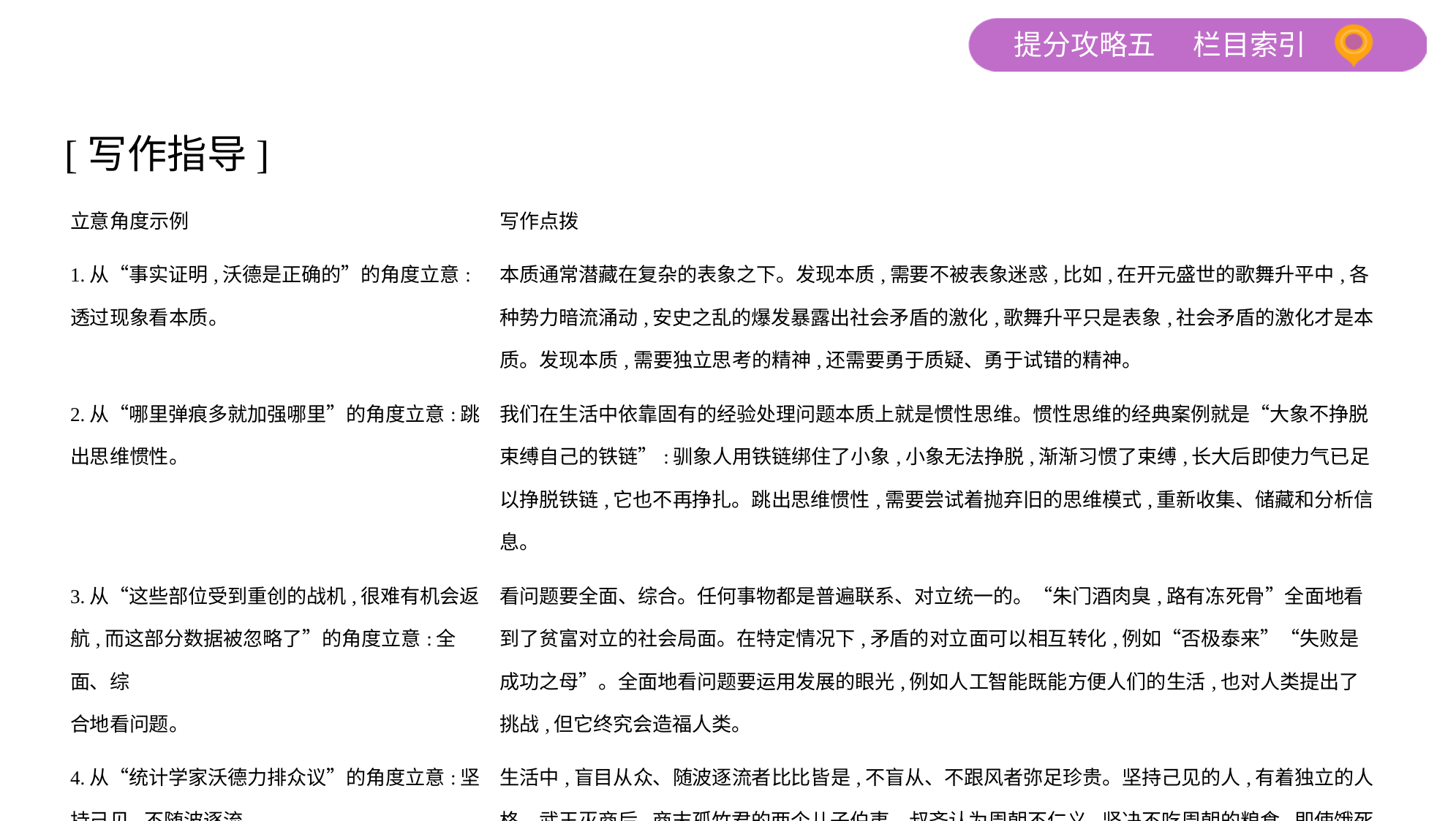

[写作指导]
| 立意角度示例 | 写作点拨 |
| --- | --- |
| 1.从“事实证明,沃德是正确的”的角度立意:透过现象看本质。 | 本质通常潜藏在复杂的表象之下。发现本质,需要不被表象迷惑,比如,在开元盛世的歌舞升平中,各种势力暗流涌动,安史之乱的爆发暴露出社会矛盾的激化,歌舞升平只是表象,社会矛盾的激化才是本质。发现本质,需要独立思考的精神,还需要勇于质疑、勇于试错的精神。 |
| 2.从“哪里弹痕多就加强哪里”的角度立意:跳出思维惯性。 | 我们在生活中依靠固有的经验处理问题本质上就是惯性思维。惯性思维的经典案例就是“大象不挣脱束缚自己的铁链”:驯象人用铁链绑住了小象,小象无法挣脱,渐渐习惯了束缚,长大后即使力气已足以挣脱铁链,它也不再挣扎。跳出思维惯性,需要尝试着抛弃旧的思维模式,重新收集、储藏和分析信息。 |
| 3.从“这些部位受到重创的战机,很难有机会返航,而这部分数据被忽略了”的角度立意:全面、综 合地看问题。 | 看问题要全面、综合。任何事物都是普遍联系、对立统一的。“朱门酒肉臭,路有冻死骨”全面地看到了贫富对立的社会局面。在特定情况下,矛盾的对立面可以相互转化,例如“否极泰来”“失败是成功之母”。全面地看问题要运用发展的眼光,例如人工智能既能方便人们的生活,也对人类提出了挑战,但它终究会造福人类。 |
| 4.从“统计学家沃德力排众议”的角度立意:坚持己见,不随波逐流。 | 生活中,盲目从众、随波逐流者比比皆是,不盲从、不跟风者弥足珍贵。坚持己见的人,有着独立的人格。武王灭商后,商末孤竹君的两个儿子伯夷、叔齐认为周朝不仁义,坚决不吃周朝的粮食,即使饿死也不改初心。坚持己见的人,能取得独一无二的成就。明朝时期,文人们都热衷考取功名,但徐霞客不随波逐流,志在四处游历,写出了地理名著《徐霞客游记》。 |